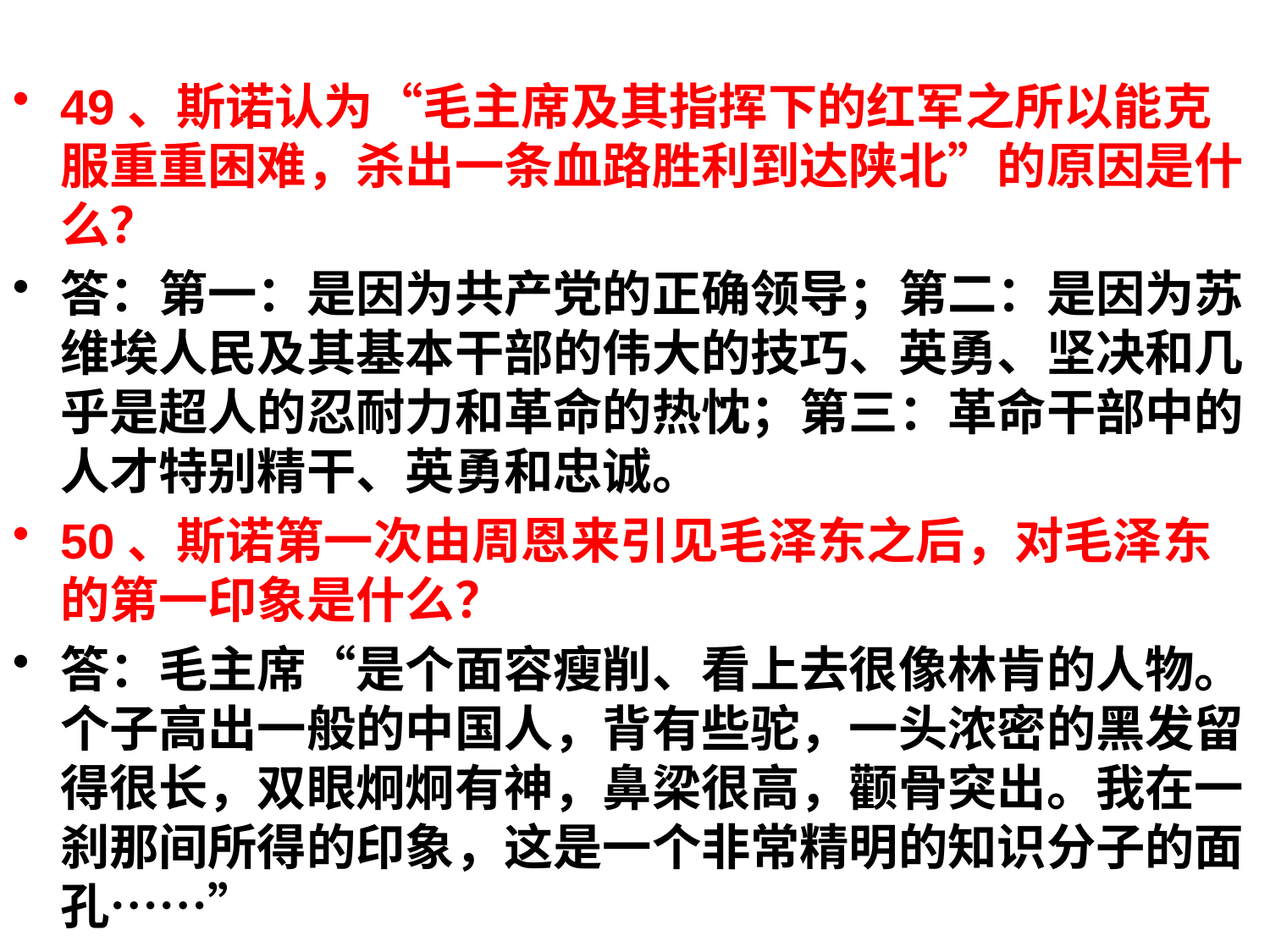

49、斯诺认为“毛主席及其指挥下的红军之所以能克服重重困难，杀出一条血路胜利到达陕北”的原因是什么？
答：第一：是因为共产党的正确领导；第二：是因为苏维埃人民及其基本干部的伟大的技巧、英勇、坚决和几乎是超人的忍耐力和革命的热忱；第三：革命干部中的人才特别精干、英勇和忠诚。
50、斯诺第一次由周恩来引见毛泽东之后，对毛泽东的第一印象是什么？
答：毛主席“是个面容瘦削、看上去很像林肯的人物。个子高出一般的中国人，背有些驼，一头浓密的黑发留得很长，双眼炯炯有神，鼻梁很高，颧骨突出。我在一刹那间所得的印象，这是一个非常精明的知识分子的面孔……”
#